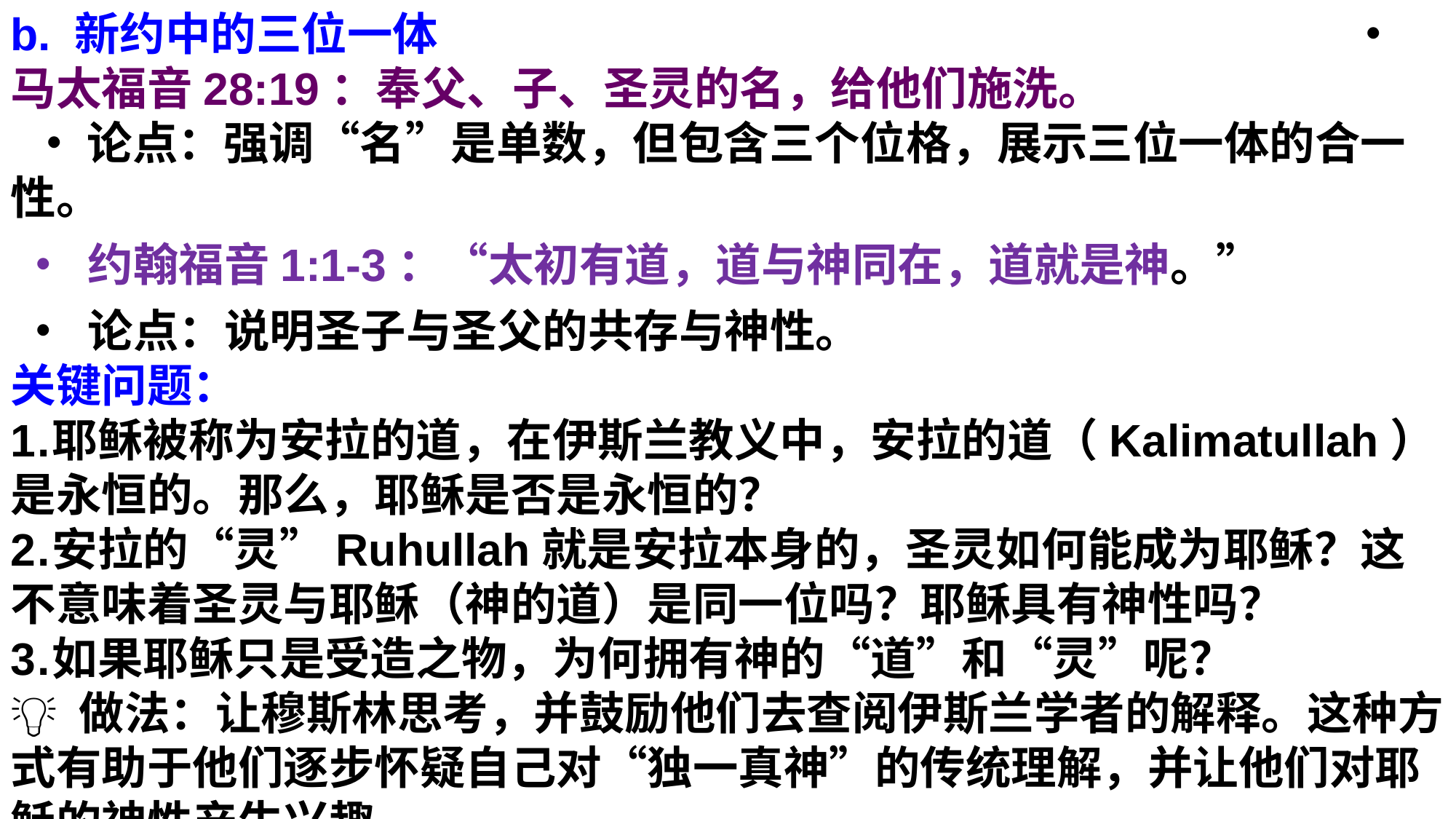

b. 新约中的三位一体                                                                                        • 马太福音28:19：奉父、子、圣灵的名，给他们施洗。                                   • 论点：强调“名”是单数，但包含三个位格，展示三位一体的合一性。
 • 约翰福音1:1-3：“太初有道，道与神同在，道就是神。”
 • 论点：说明圣子与圣父的共存与神性。                                                     关键问题：
耶稣被称为安拉的道，在伊斯兰教义中，安拉的道（Kalimatullah）
是永恒的。那么，耶稣是否是永恒的？
安拉的“灵”Ruhullah就是安拉本身的，圣灵如何能成为耶稣？这不意味着圣灵与耶稣（神的道）是同一位吗？耶稣具有神性吗？
如果耶稣只是受造之物，为何拥有神的“道”和“灵”呢？
💡 做法：让穆斯林思考，并鼓励他们去查阅伊斯兰学者的解释。这种方式有助于他们逐步怀疑自己对“独一真神”的传统理解，并让他们对耶稣的神性产生兴趣